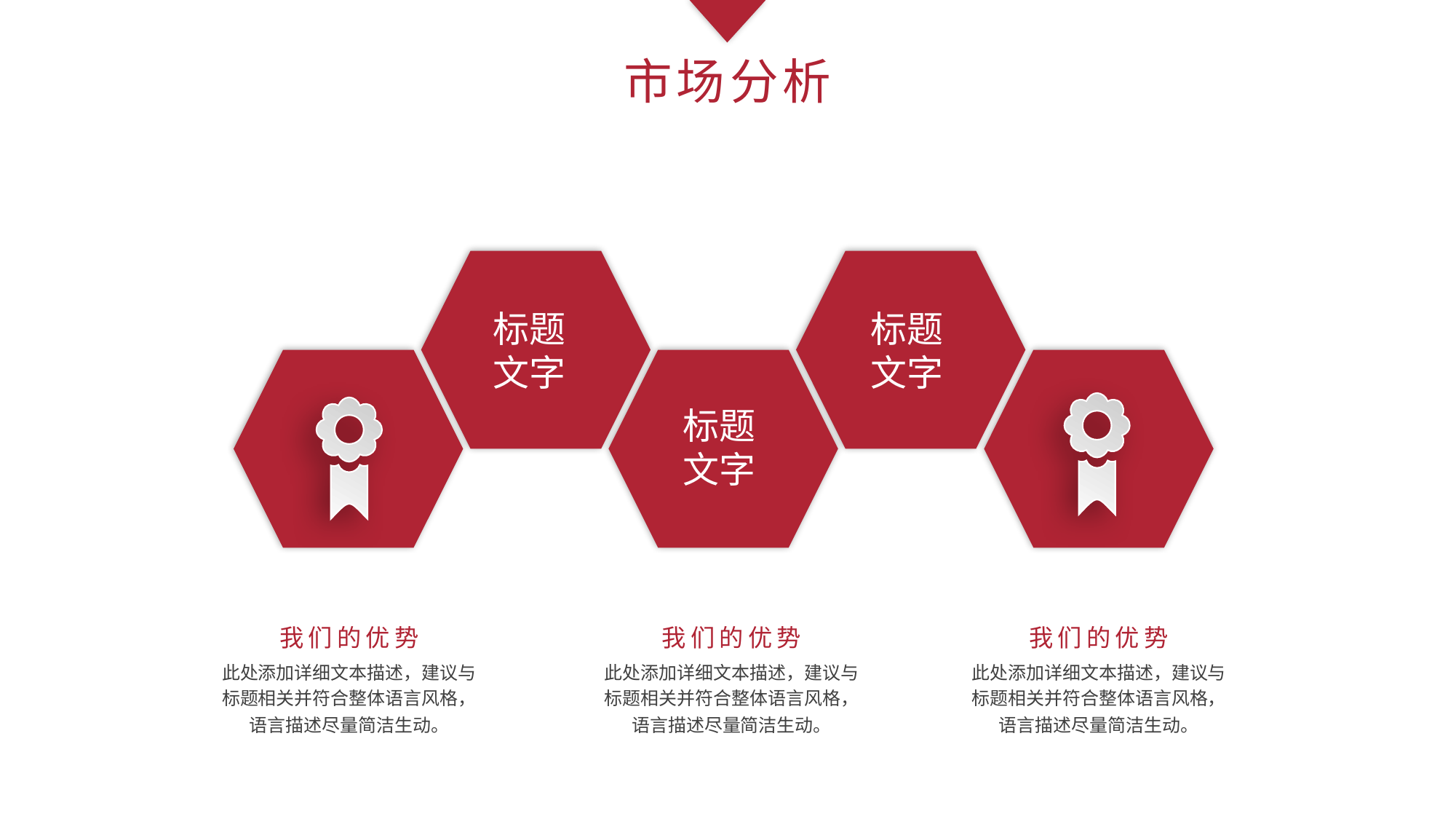

市场分析

标题
文字

标题
文字

标题
文字

我们的优势
此处添加详细文本描述，建议与标题相关并符合整体语言风格，语言描述尽量简洁生动。
我们的优势
此处添加详细文本描述，建议与标题相关并符合整体语言风格，语言描述尽量简洁生动。
我们的优势
此处添加详细文本描述，建议与标题相关并符合整体语言风格，语言描述尽量简洁生动。